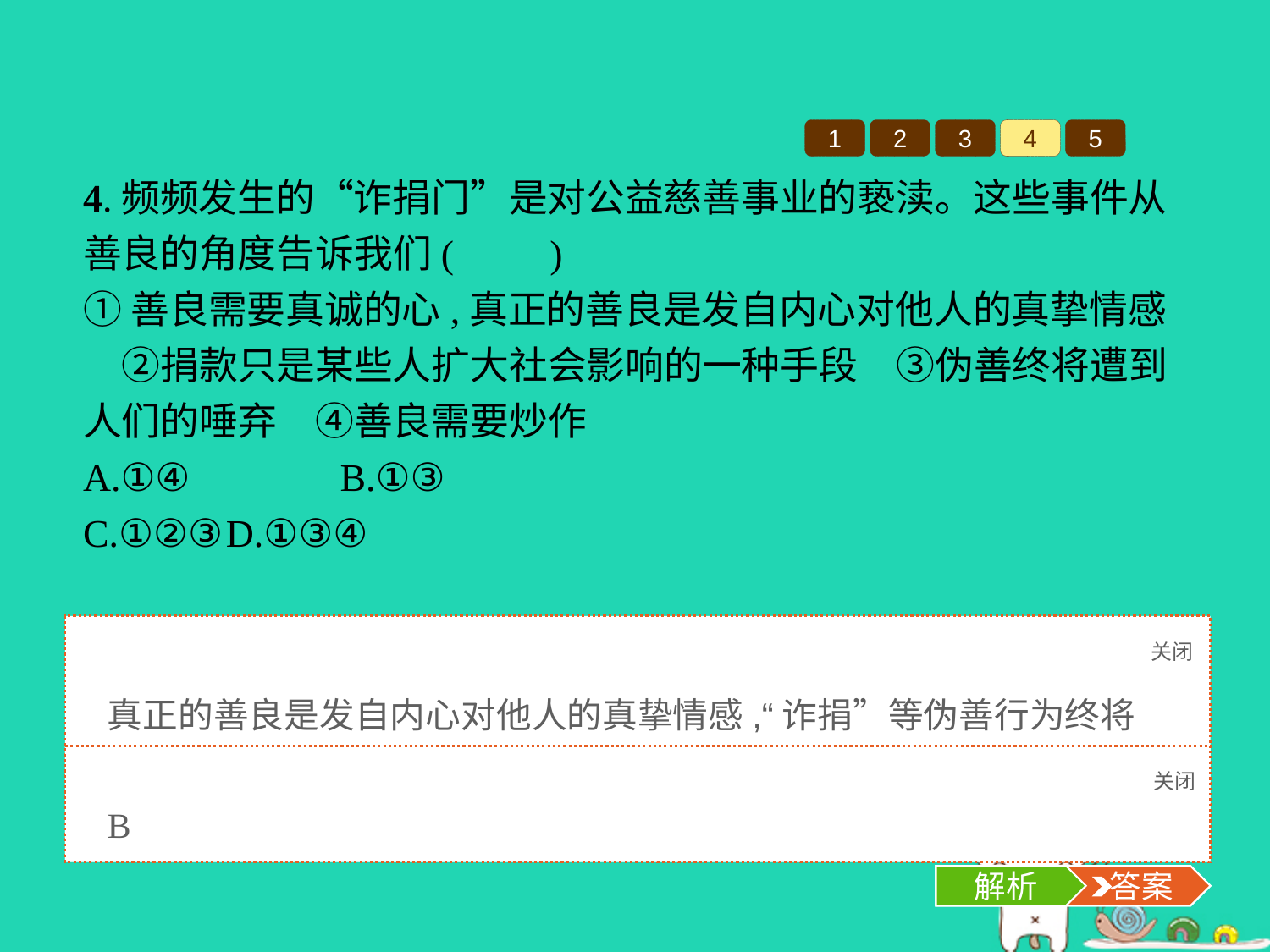

1
2
3
4
5
4.频频发生的“诈捐门”是对公益慈善事业的亵渎。这些事件从善良的角度告诉我们(　　)
①善良需要真诚的心,真正的善良是发自内心对他人的真挚情感　②捐款只是某些人扩大社会影响的一种手段　③伪善终将遭到人们的唾弃　④善良需要炒作
A.①④		B.①③
C.①②③	D.①③④

关闭
解析

真正的善良是发自内心对他人的真挚情感,“诈捐”等伪善行为终将遭到人们的唾弃。故正确答案是B项。

关闭
解析
  答案

B
解析
  答案